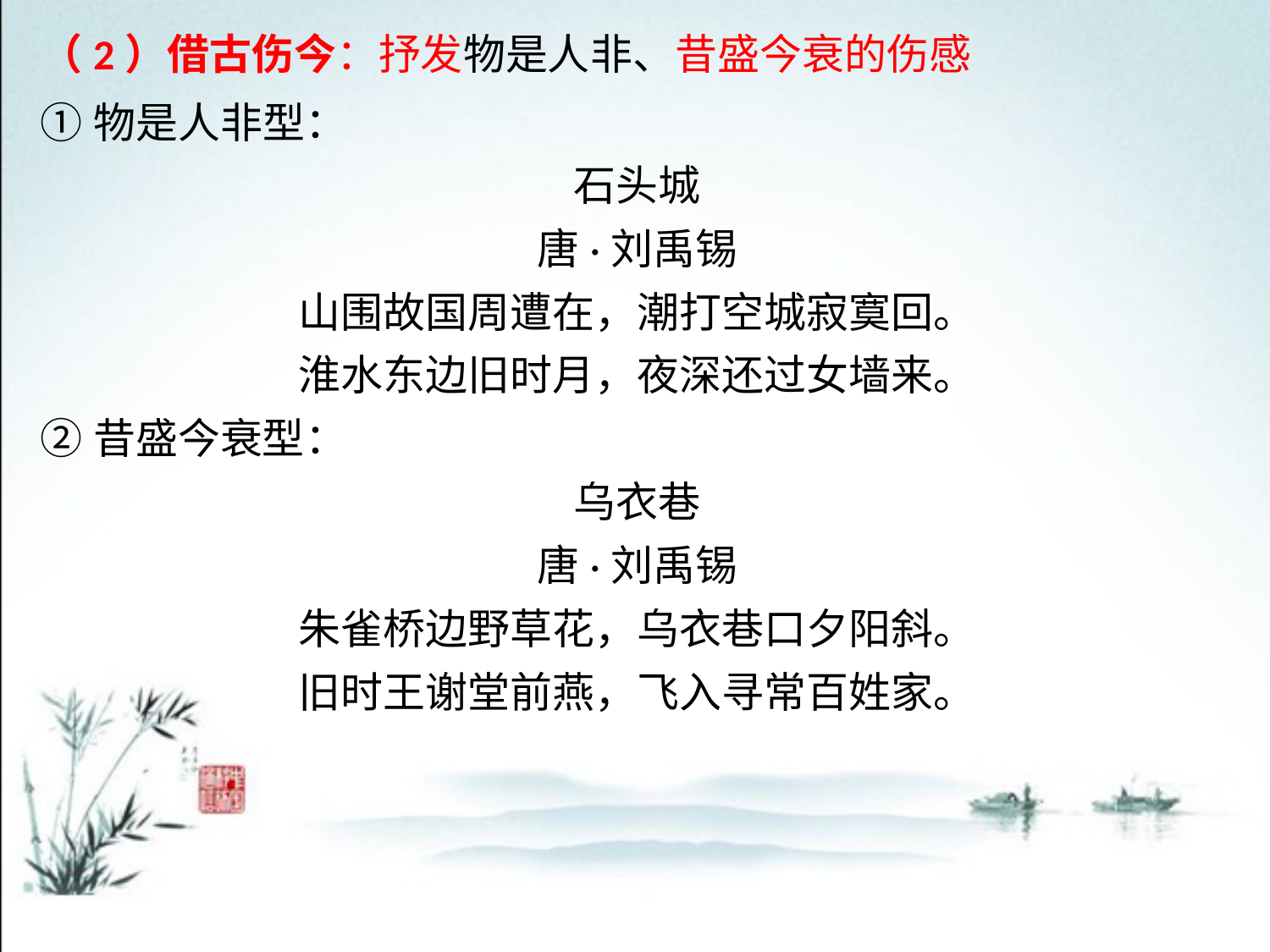

（2）借古伤今：抒发物是人非、昔盛今衰的伤感
①物是人非型：
石头城
唐·刘禹锡
山围故国周遭在，潮打空城寂寞回。
淮水东边旧时月，夜深还过女墙来。
②昔盛今衰型：
乌衣巷
唐·刘禹锡
朱雀桥边野草花，乌衣巷口夕阳斜。
旧时王谢堂前燕，飞入寻常百姓家。